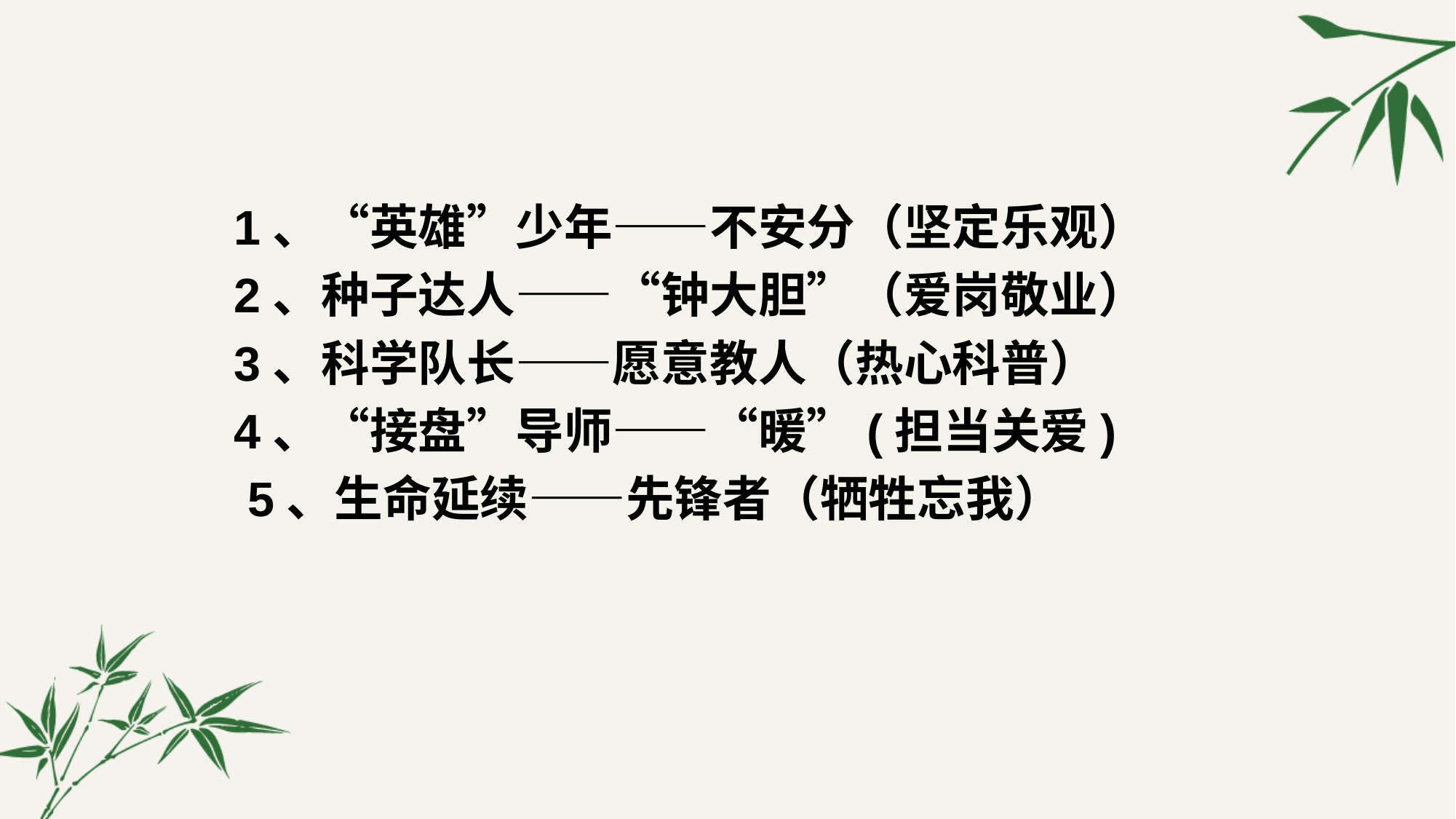

#
1、“英雄”少年——不安分（坚定乐观）
2、种子达人——“钟大胆”（爱岗敬业）
3、科学队长——愿意教人（热心科普）
4、“接盘”导师——“暖”(担当关爱)
 5、生命延续——先锋者（牺牲忘我）